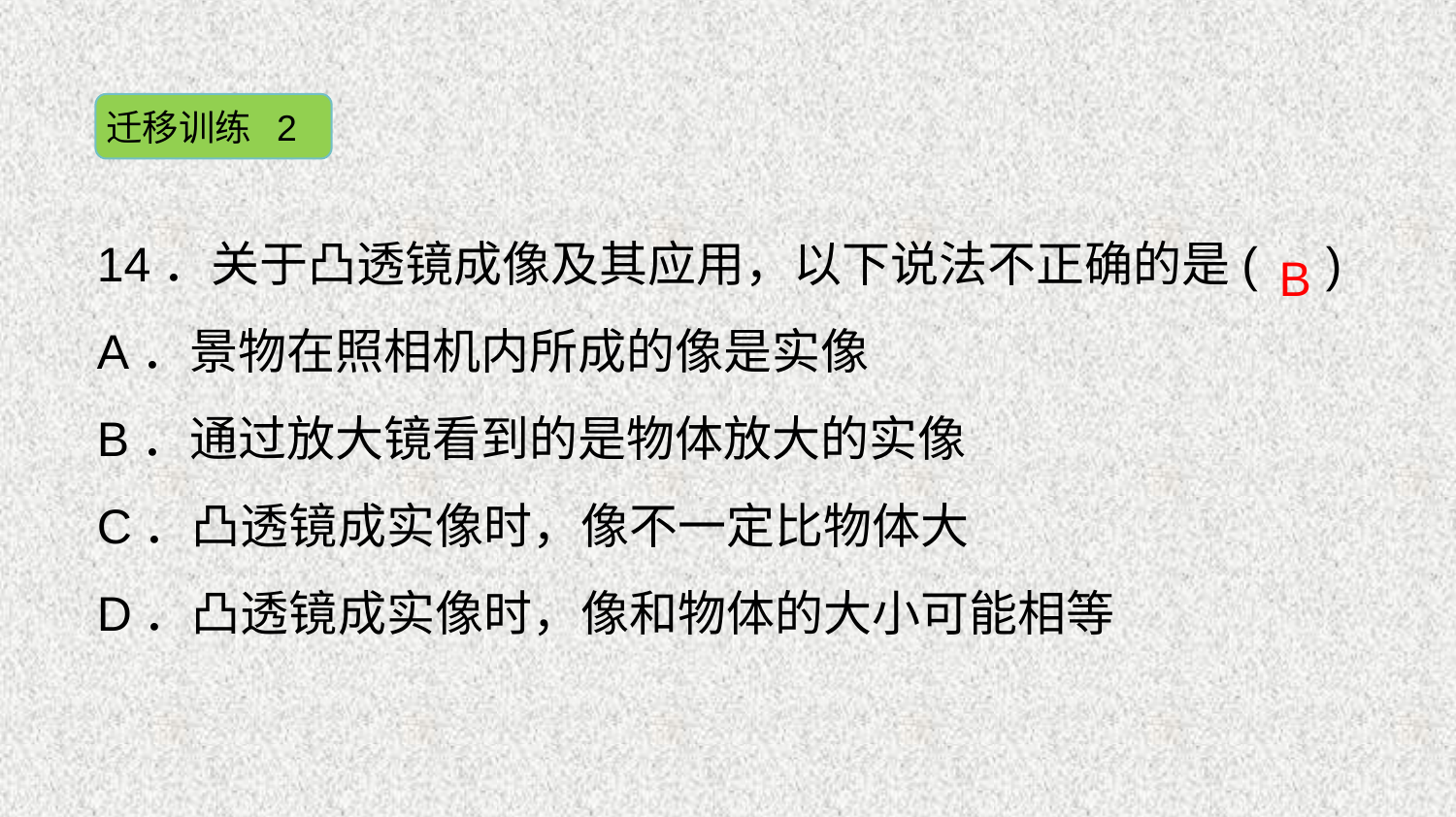

迁移训练  2
14．关于凸透镜成像及其应用，以下说法不正确的是(     )
A．景物在照相机内所成的像是实像
B．通过放大镜看到的是物体放大的实像
C．凸透镜成实像时，像不一定比物体大
D．凸透镜成实像时，像和物体的大小可能相等
B